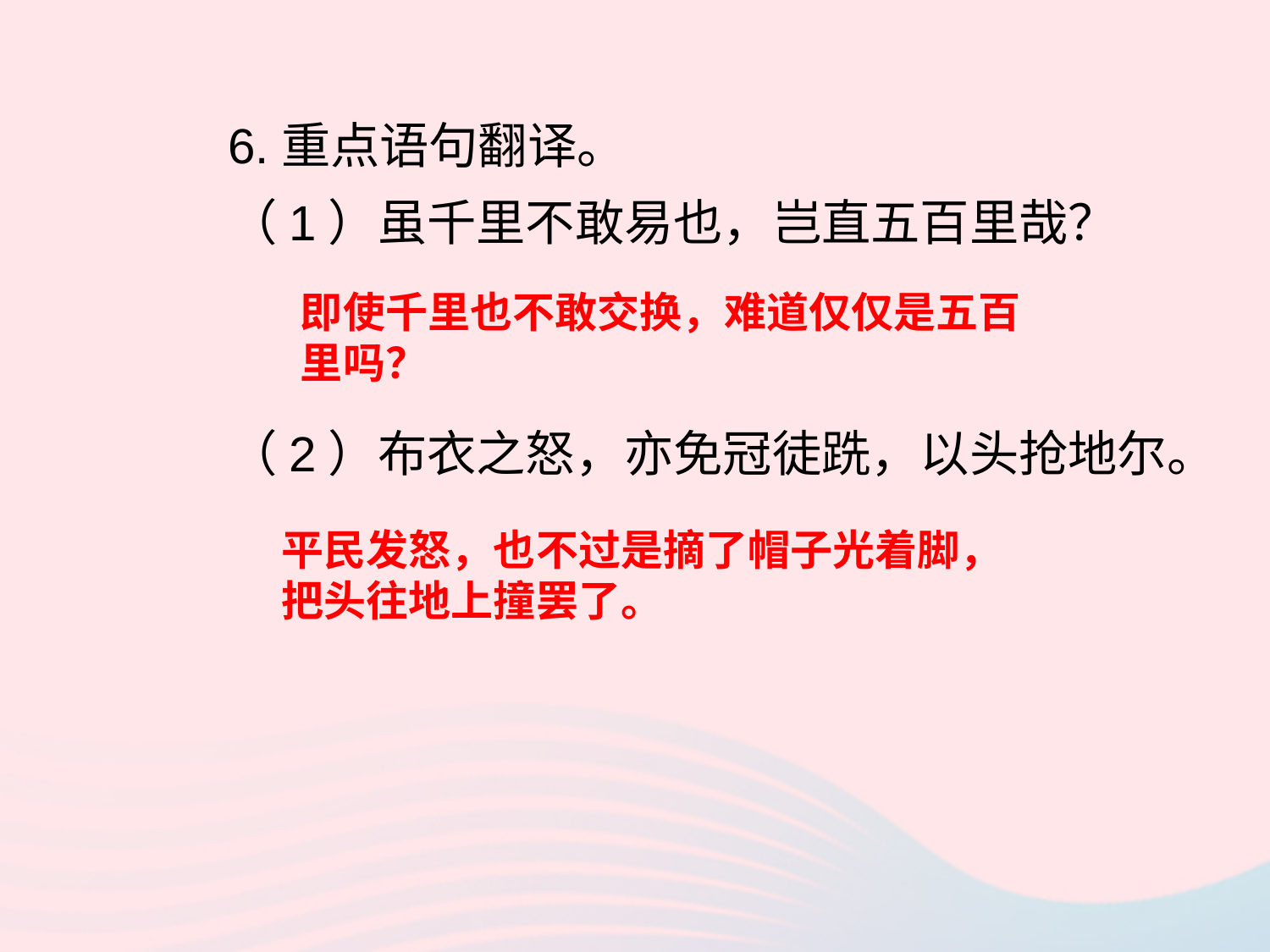

6.重点语句翻译。
（1）虽千里不敢易也，岂直五百里哉？

（2）布衣之怒，亦免冠徒跣，以头抢地尔。
即使千里也不敢交换，难道仅仅是五百里吗？
平民发怒，也不过是摘了帽子光着脚，把头往地上撞罢了。